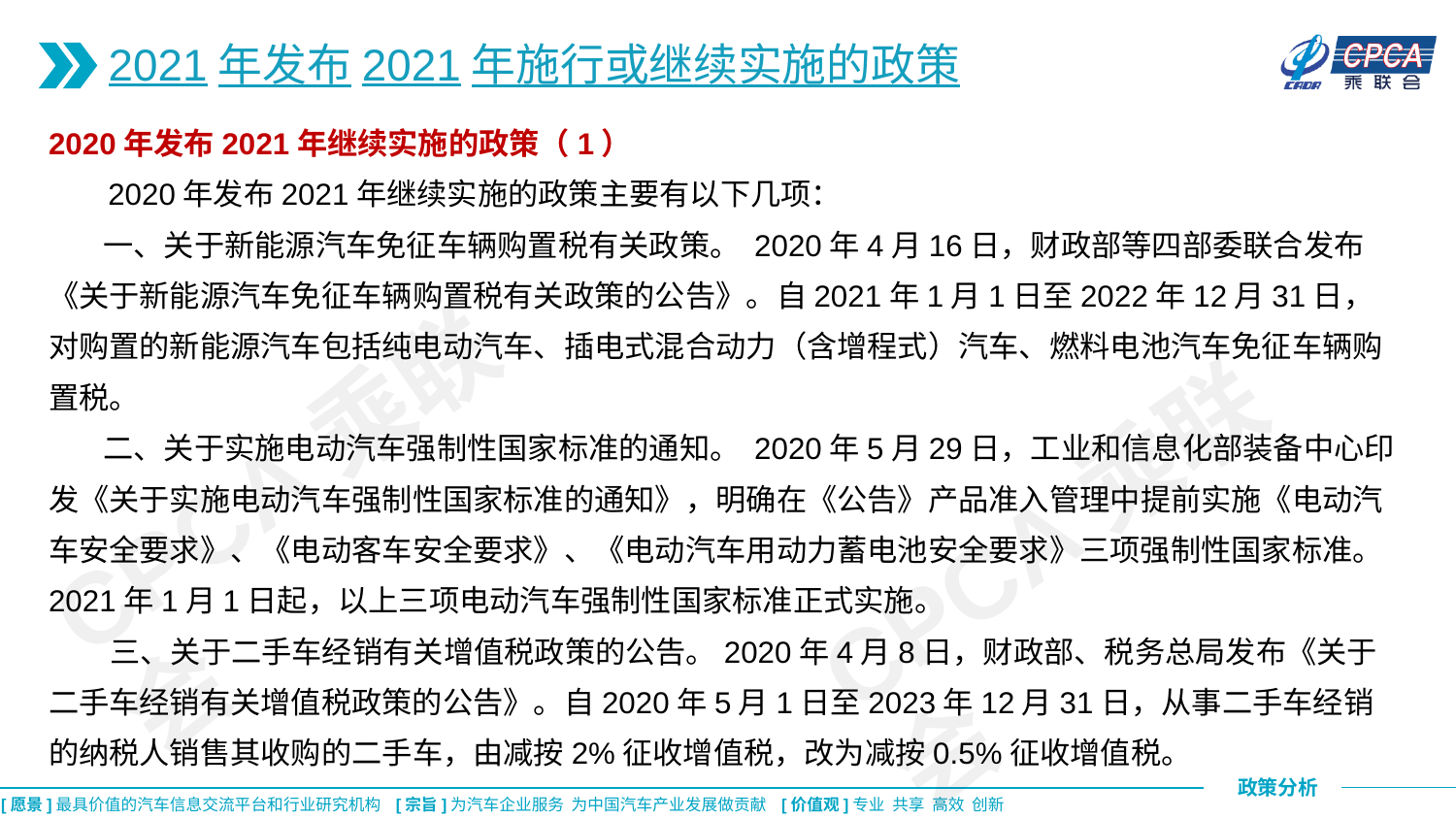

2021年发布2021年施行或继续实施的政策
2020年发布2021年继续实施的政策（1）
       2020年发布2021年继续实施的政策主要有以下几项：
       一、关于新能源汽车免征车辆购置税有关政策。 2020年4月16日，财政部等四部委联合发布《关于新能源汽车免征车辆购置税有关政策的公告》。自2021年1月1日至2022年12月31日，对购置的新能源汽车包括纯电动汽车、插电式混合动力（含增程式）汽车、燃料电池汽车免征车辆购置税。
       二、关于实施电动汽车强制性国家标准的通知。 2020年5月29日，工业和信息化部装备中心印发《关于实施电动汽车强制性国家标准的通知》，明确在《公告》产品准入管理中提前实施《电动汽车安全要求》、《电动客车安全要求》、《电动汽车用动力蓄电池安全要求》三项强制性国家标准。2021年1月1日起，以上三项电动汽车强制性国家标准正式实施。
        三、关于二手车经销有关增值税政策的公告。2020年4月8日，财政部、税务总局发布《关于二手车经销有关增值税政策的公告》。自2020年5月1日至2023年12月31日，从事二手车经销的纳税人销售其收购的二手车，由减按2%征收增值税，改为减按0.5%征收增值税。
CPCA乘联会
CPCA乘联会